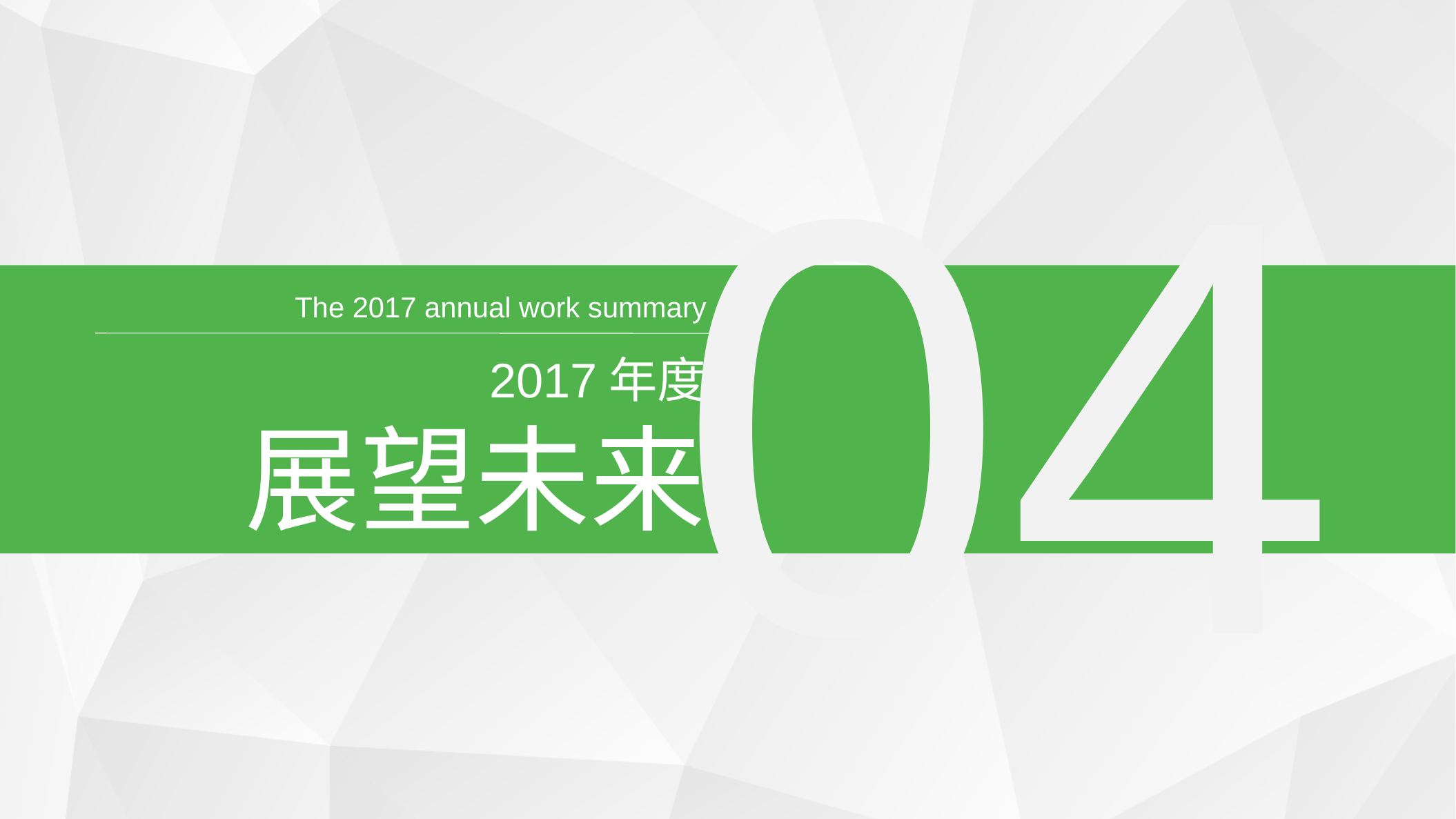

04

The 2017 annual work summary

2017年度
展望未来